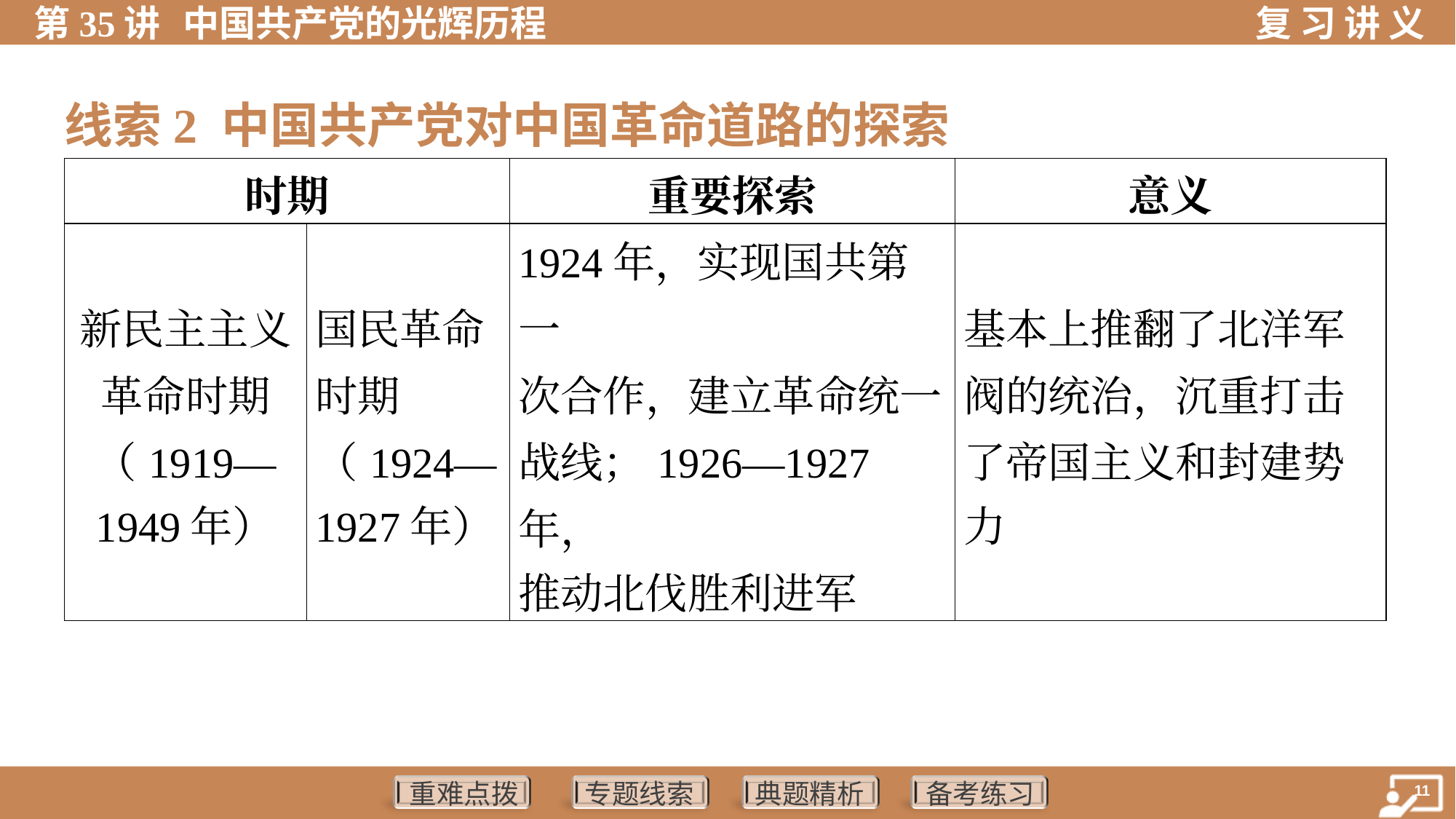

线索2 中国共产党对中国革命道路的探索
| 时期 |  | 重要探索 | 意义 |
| --- | --- | --- | --- |
| 新民主主义 革命时期 （1919— 1949年） | 国民革命 时期 （1924— 1927年） | 1924年，实现国共第一 次合作，建立革命统一 战线；1926—1927年， 推动北伐胜利进军 | 基本上推翻了北洋军 阀的统治，沉重打击 了帝国主义和封建势 力 |